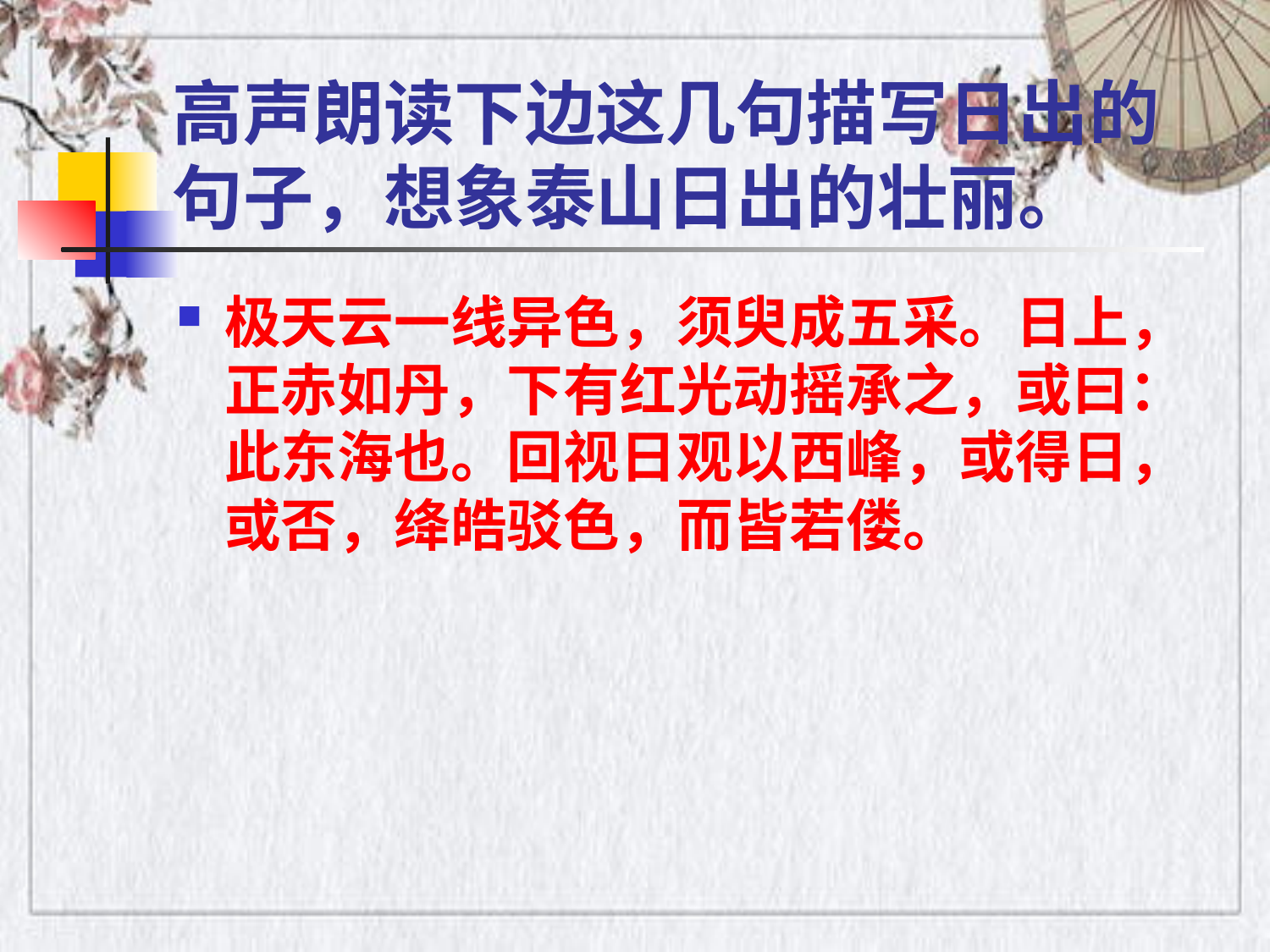

# 高声朗读下边这几句描写日出的句子，想象泰山日出的壮丽。
极天云一线异色，须臾成五采。日上，正赤如丹，下有红光动摇承之，或曰：此东海也。回视日观以西峰，或得日，或否，绛皓驳色，而皆若偻。